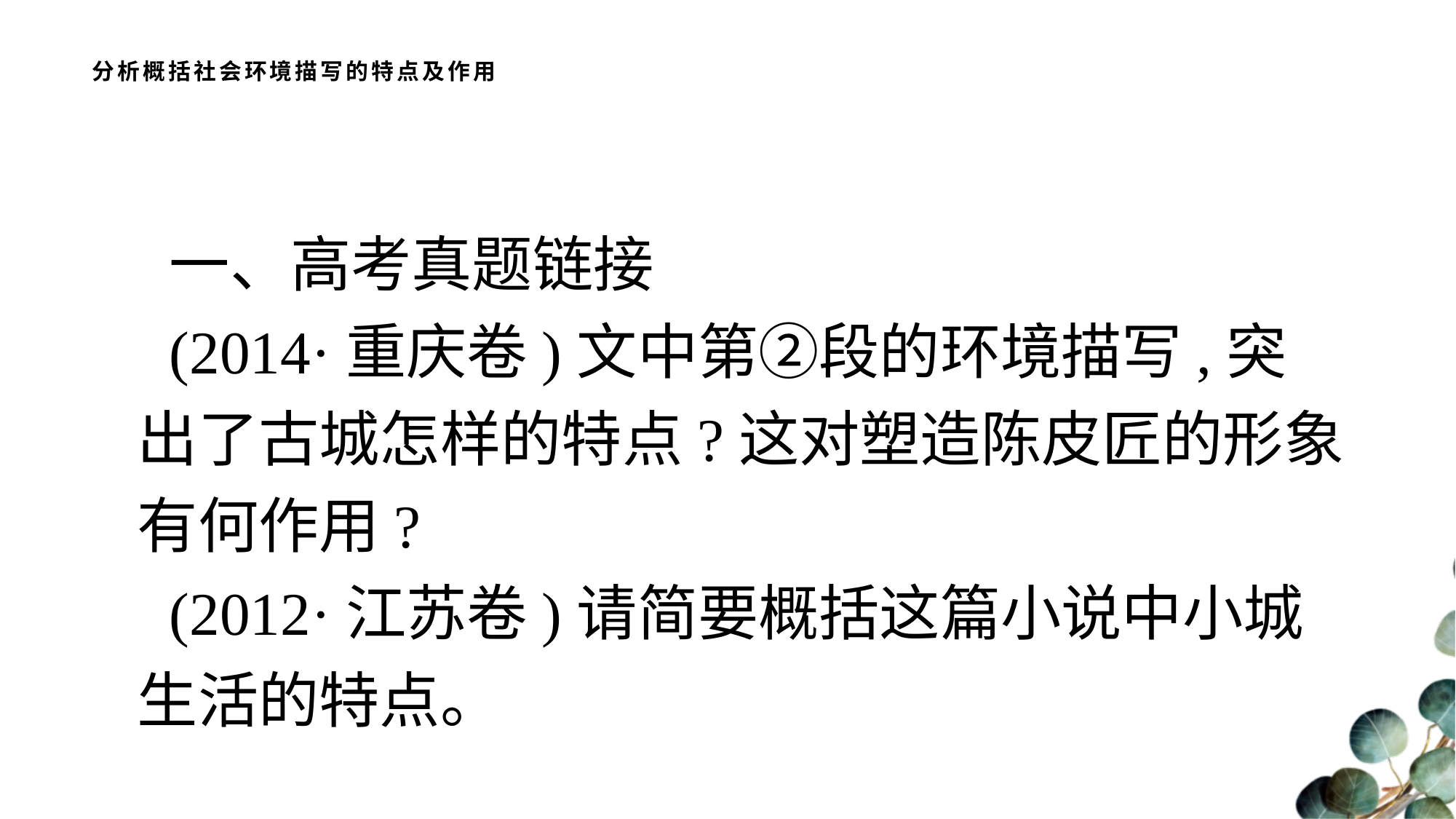

# 分析概括社会环境描写的特点及作用
一、高考真题链接
(2014·重庆卷)文中第②段的环境描写,突出了古城怎样的特点?这对塑造陈皮匠的形象有何作用?
(2012·江苏卷)请简要概括这篇小说中小城生活的特点。